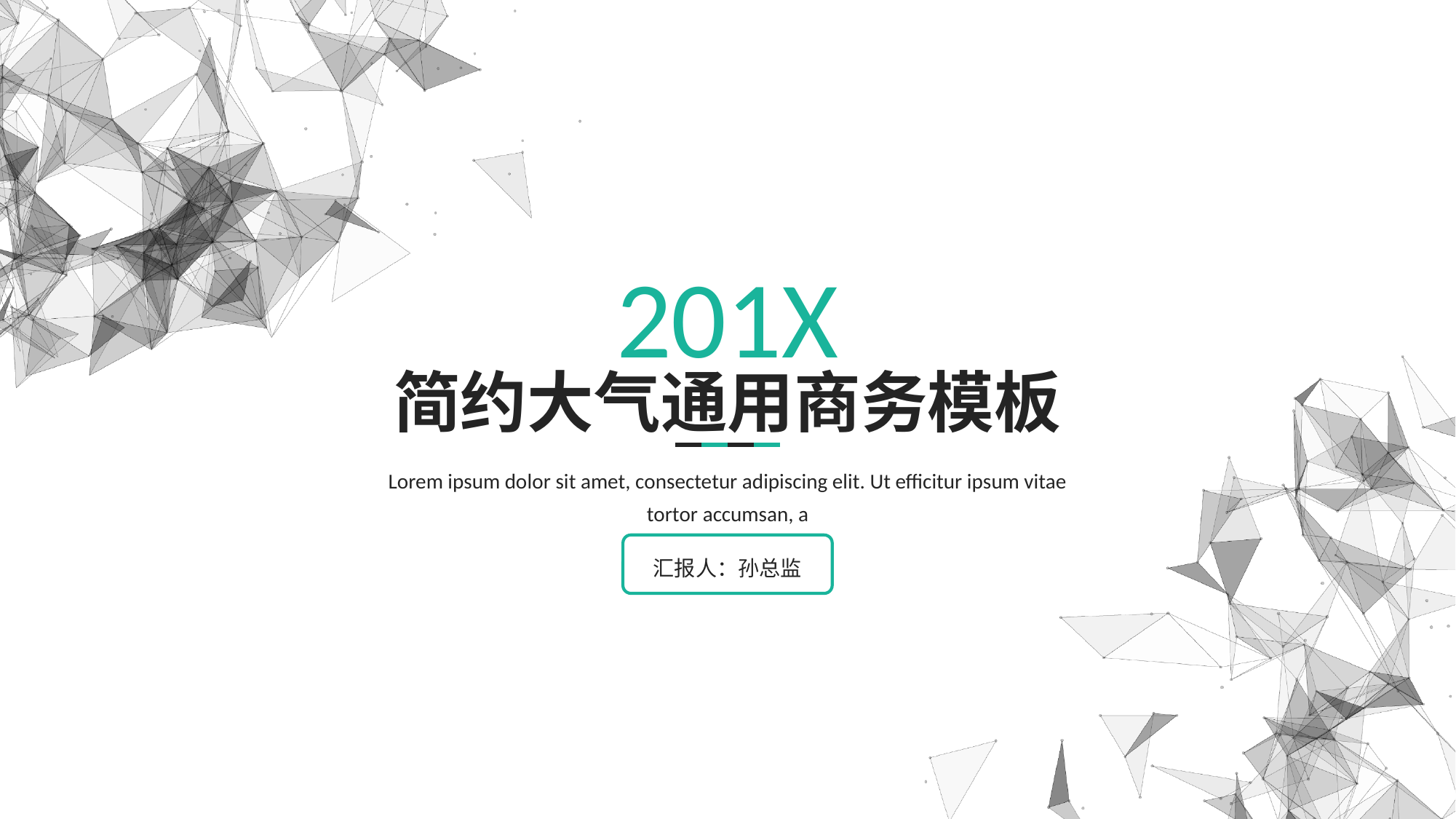

201X
简约大气通用商务模板
Lorem ipsum dolor sit amet, consectetur adipiscing elit. Ut efficitur ipsum vitae tortor accumsan, a
汇报人：孙总监